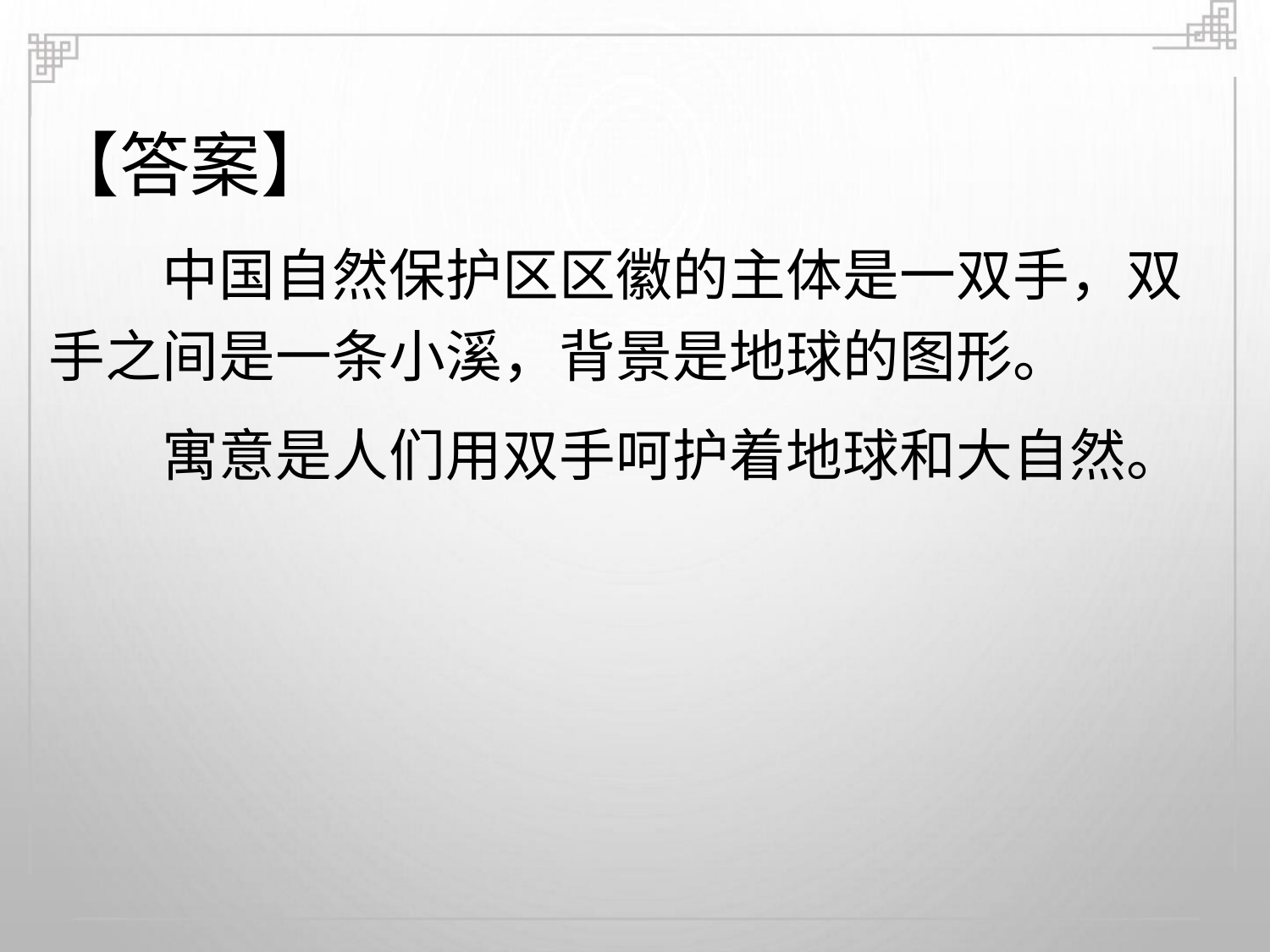

【答案】
中国自然保护区区徽的主体是一双手，双
手之间是一条小溪，背景是地球的图形。
寓意是人们用双手呵护着地球和大自然。